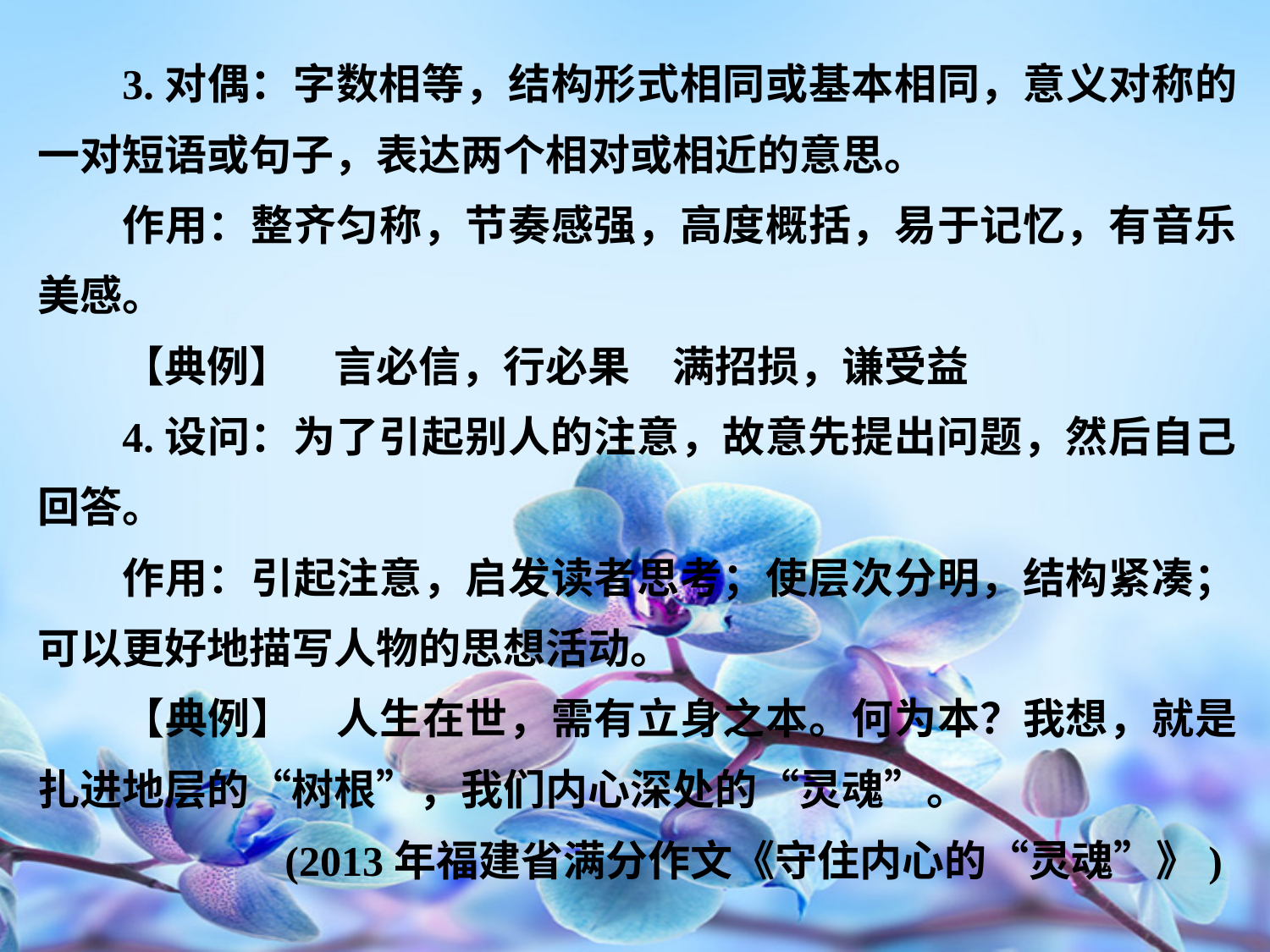

3.对偶：字数相等，结构形式相同或基本相同，意义对称的一对短语或句子，表达两个相对或相近的意思。
作用：整齐匀称，节奏感强，高度概括，易于记忆，有音乐美感。
【典例】　言必信，行必果　满招损，谦受益
4.设问：为了引起别人的注意，故意先提出问题，然后自己回答。
作用：引起注意，启发读者思考；使层次分明，结构紧凑；可以更好地描写人物的思想活动。
【典例】　人生在世，需有立身之本。何为本？我想，就是扎进地层的“树根”，我们内心深处的“灵魂”。

(2013年福建省满分作文《守住内心的“灵魂”》)